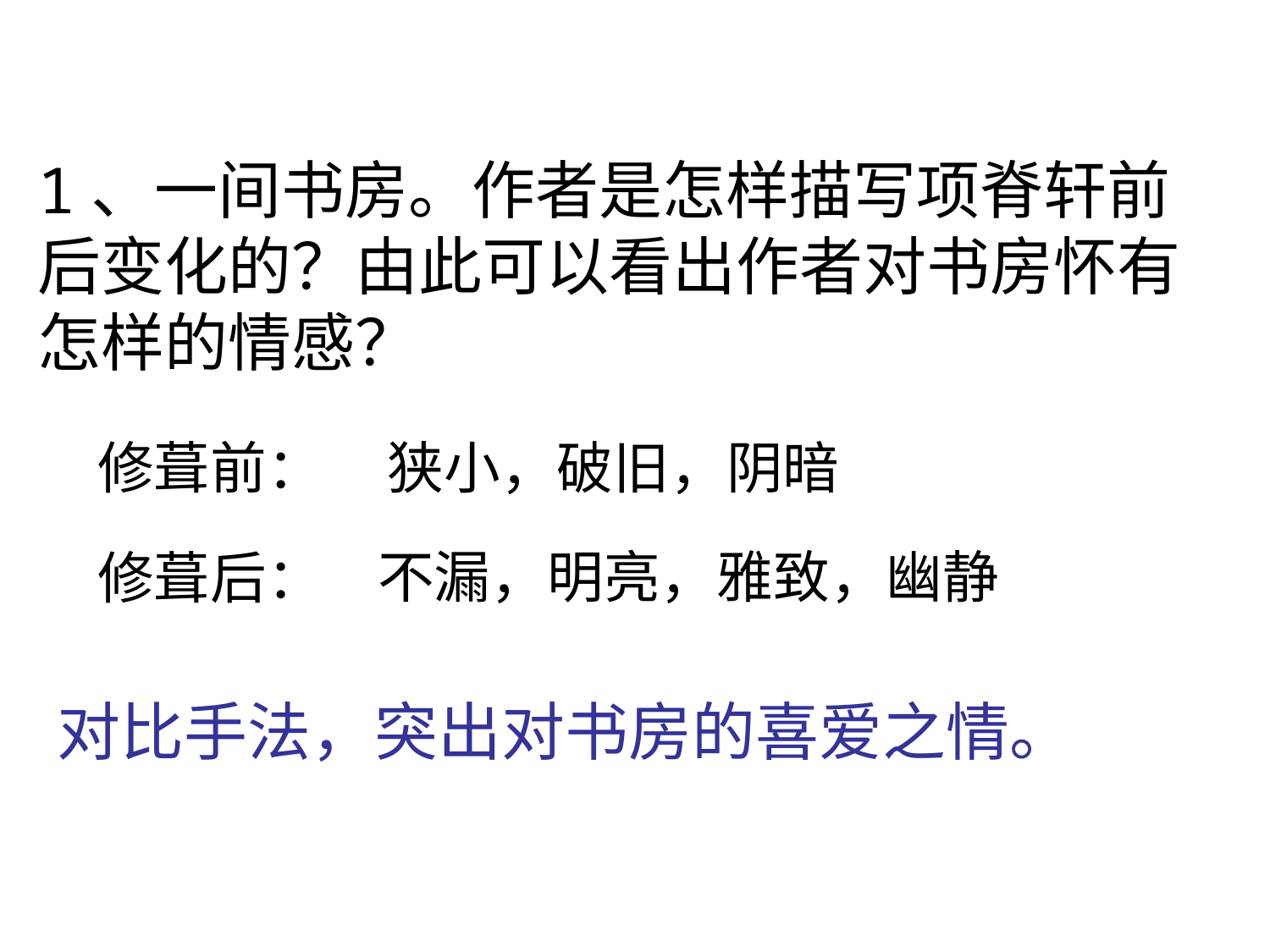

探究一：
1、一间书房。作者是怎样描写项脊轩前后变化的？由此可以看出作者对书房怀有怎样的情感？

修葺前：
狭小，破旧，阴暗
不漏，明亮，雅致，幽静
修葺后：
对比手法，突出对书房的喜爱之情。